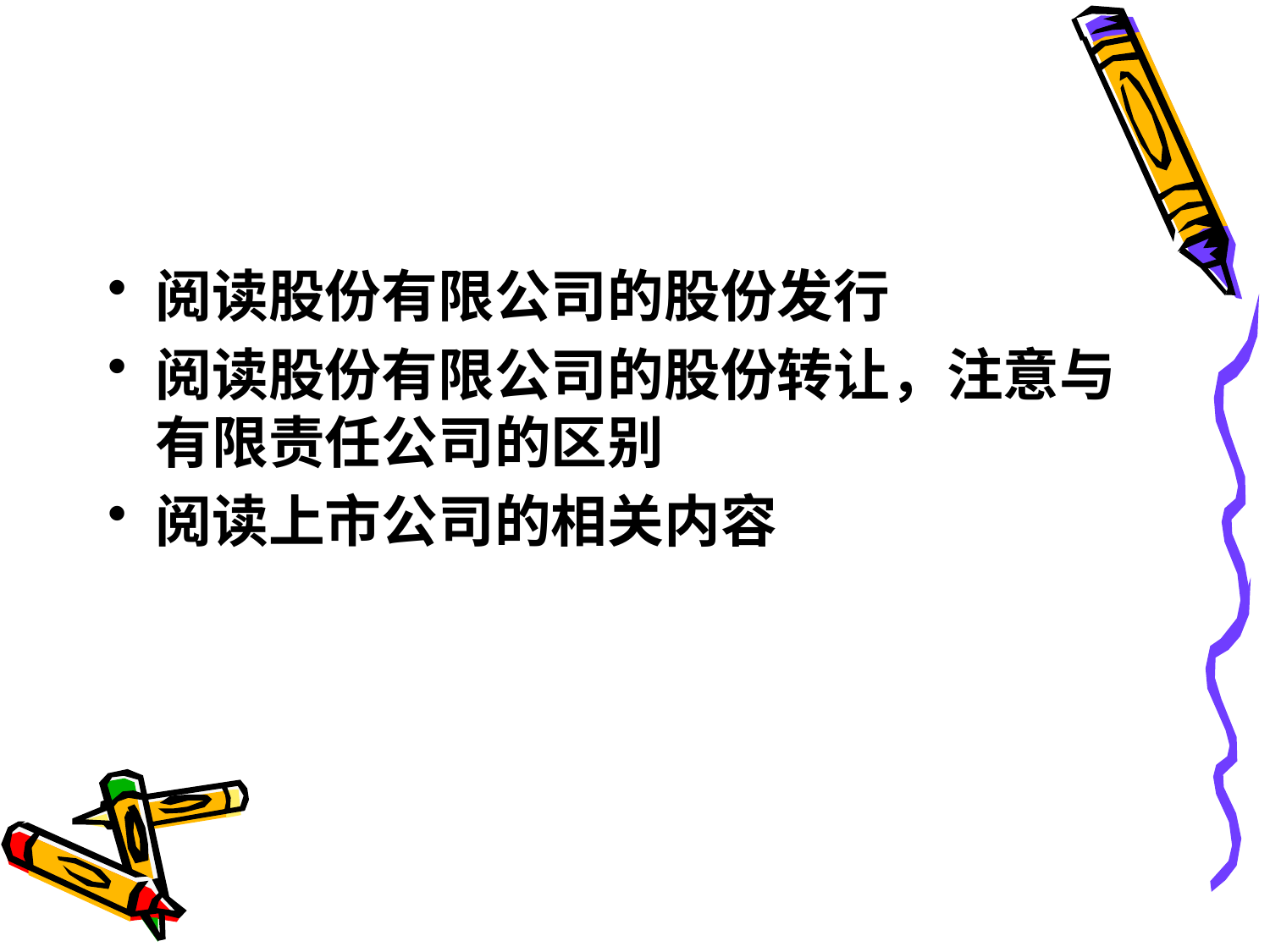

#
阅读股份有限公司的股份发行
阅读股份有限公司的股份转让，注意与有限责任公司的区别
阅读上市公司的相关内容